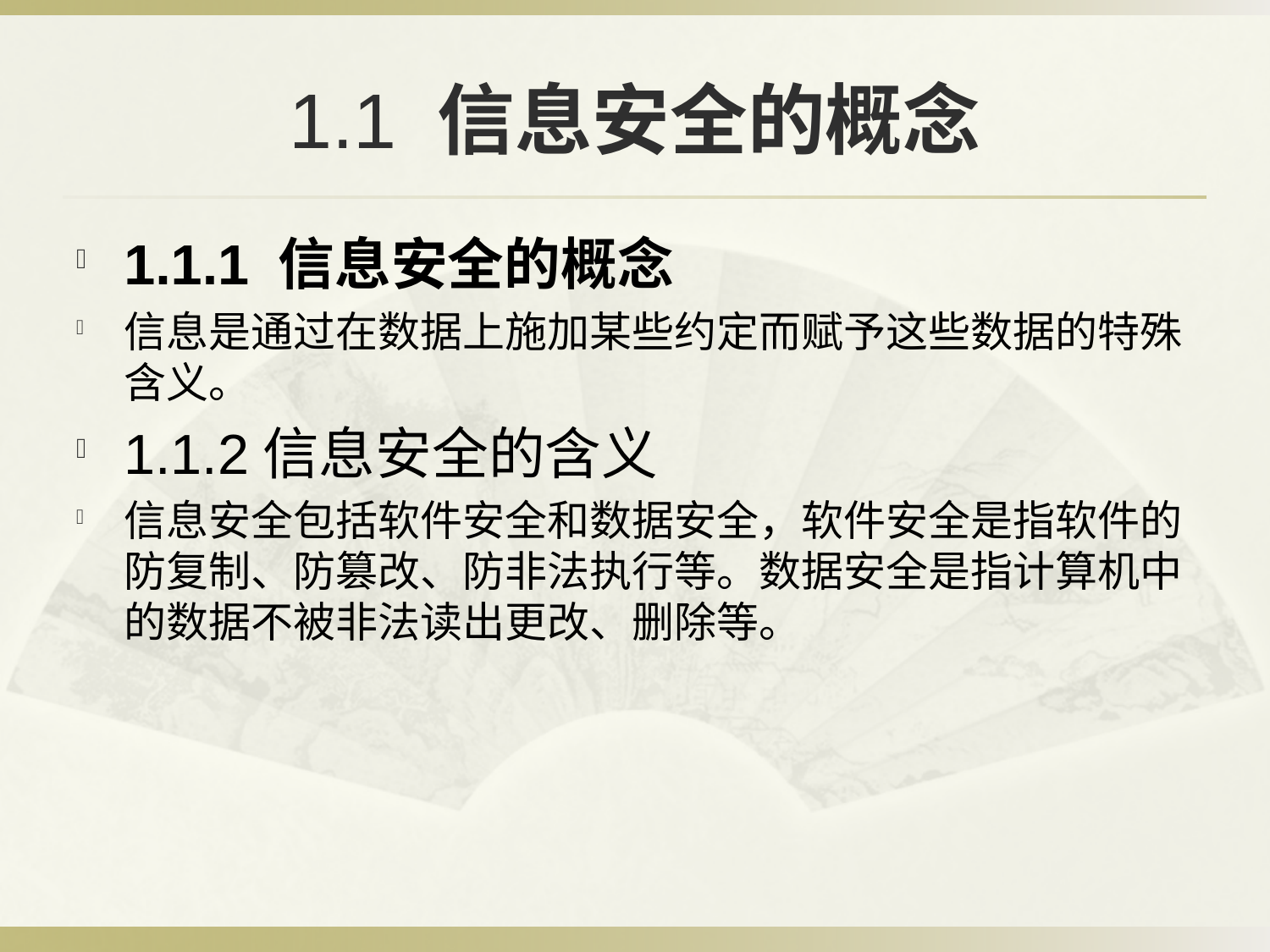

# 1.1 信息安全的概念
1.1.1 信息安全的概念
信息是通过在数据上施加某些约定而赋予这些数据的特殊含义。
1.1.2信息安全的含义
信息安全包括软件安全和数据安全，软件安全是指软件的防复制、防篡改、防非法执行等。数据安全是指计算机中的数据不被非法读出更改、删除等。